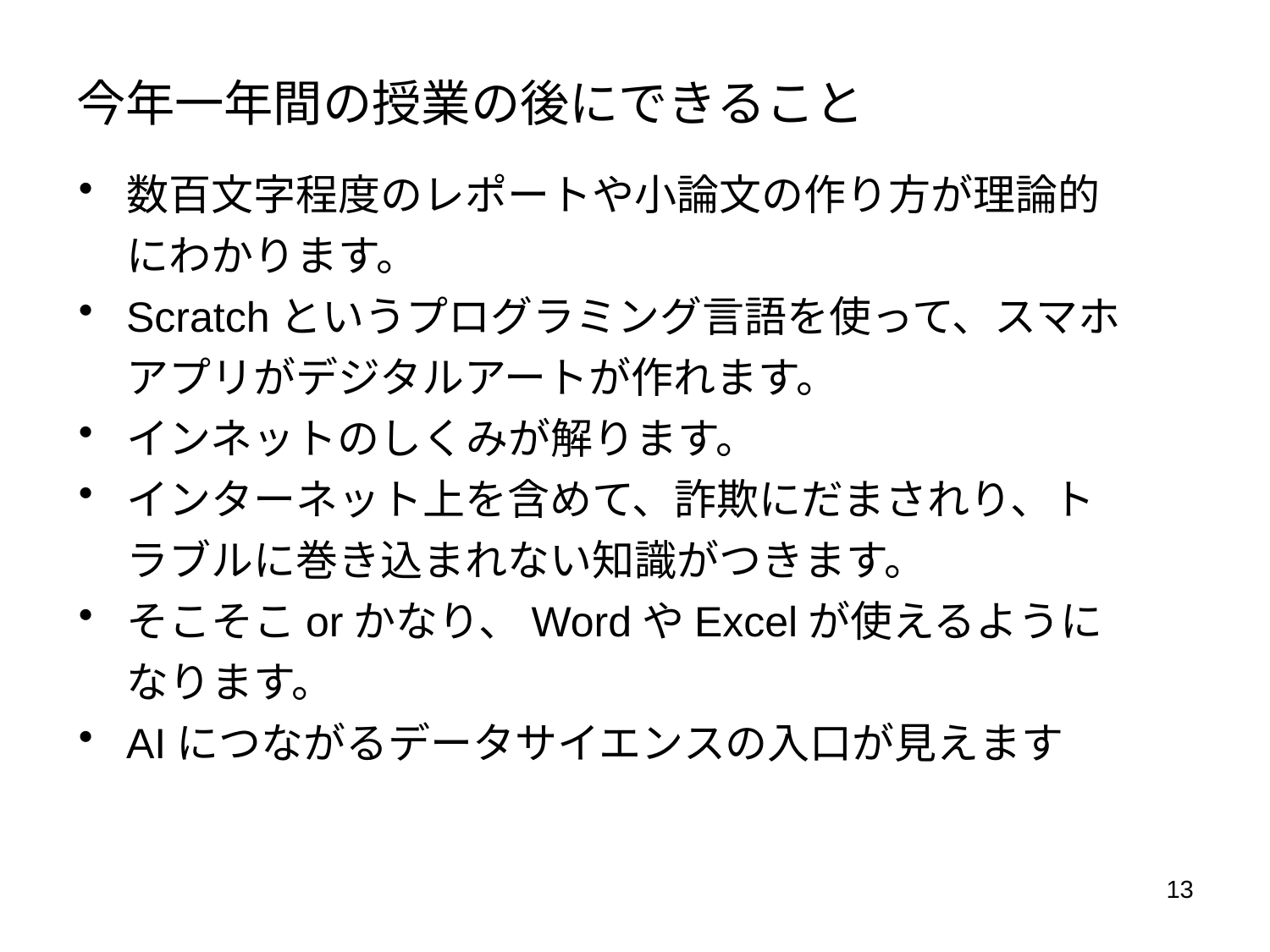

# 今年一年間の授業の後にできること
数百文字程度のレポートや小論文の作り方が理論的にわかります。
Scratchというプログラミング言語を使って、スマホアプリがデジタルアートが作れます。
インネットのしくみが解ります。
インターネット上を含めて、詐欺にだまされり、トラブルに巻き込まれない知識がつきます。
そこそこorかなり、WordやExcelが使えるようになります。
AIにつながるデータサイエンスの入口が見えます

13